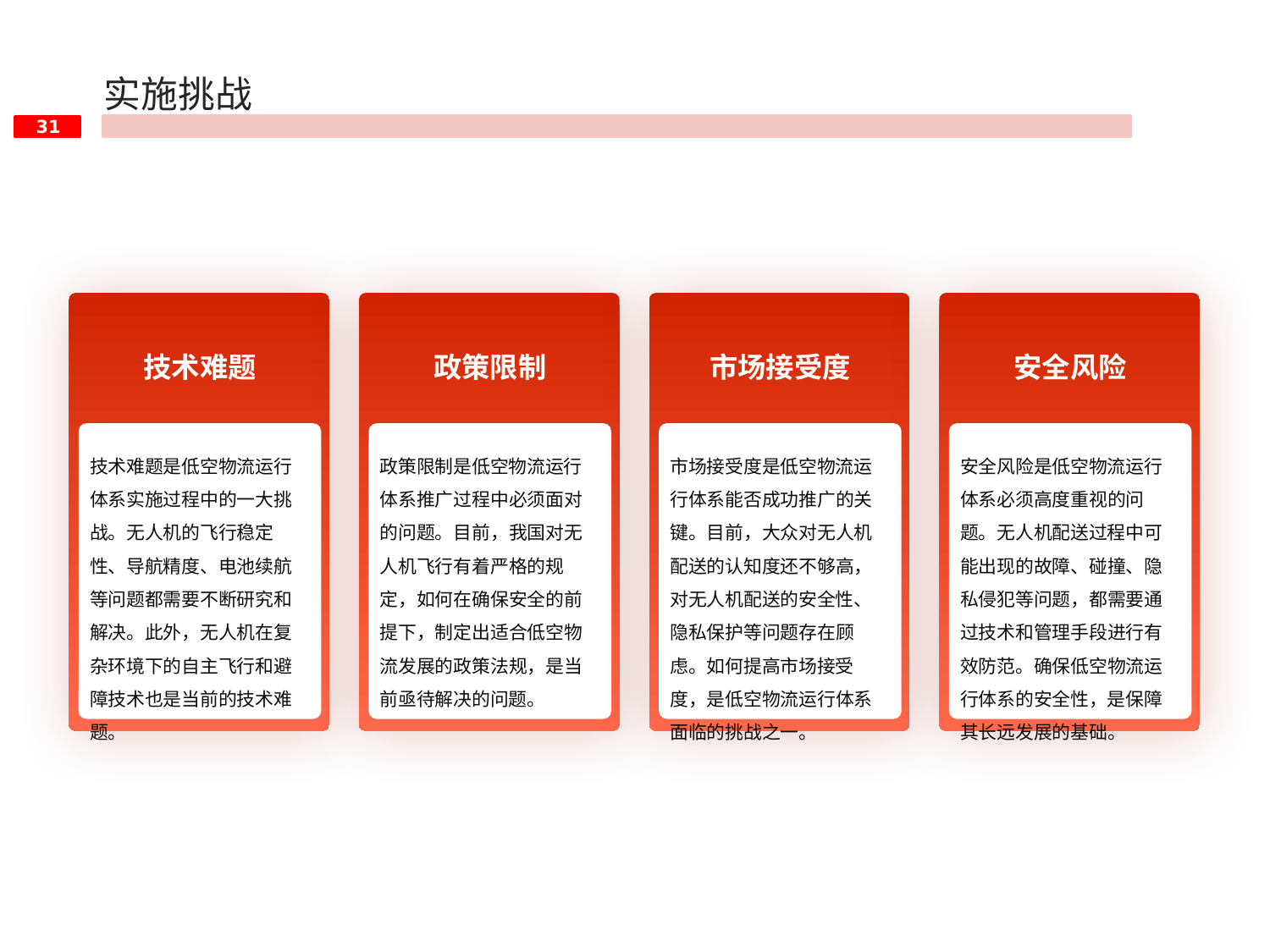

实施挑战
31

技术难题
政策限制
市场接受度
安全风险

技术难题是低空物流运行体系实施过程中的一大挑战。无人机的飞行稳定性、导航精度、电池续航等问题都需要不断研究和解决。此外，无人机在复杂环境下的自主飞行和避障技术也是当前的技术难题。
政策限制是低空物流运行体系推广过程中必须面对的问题。目前，我国对无人机飞行有着严格的规定，如何在确保安全的前提下，制定出适合低空物流发展的政策法规，是当前亟待解决的问题。
市场接受度是低空物流运行体系能否成功推广的关键。目前，大众对无人机配送的认知度还不够高，对无人机配送的安全性、隐私保护等问题存在顾虑。如何提高市场接受度，是低空物流运行体系面临的挑战之一。
安全风险是低空物流运行体系必须高度重视的问题。无人机配送过程中可能出现的故障、碰撞、隐私侵犯等问题，都需要通过技术和管理手段进行有效防范。确保低空物流运行体系的安全性，是保障其长远发展的基础。